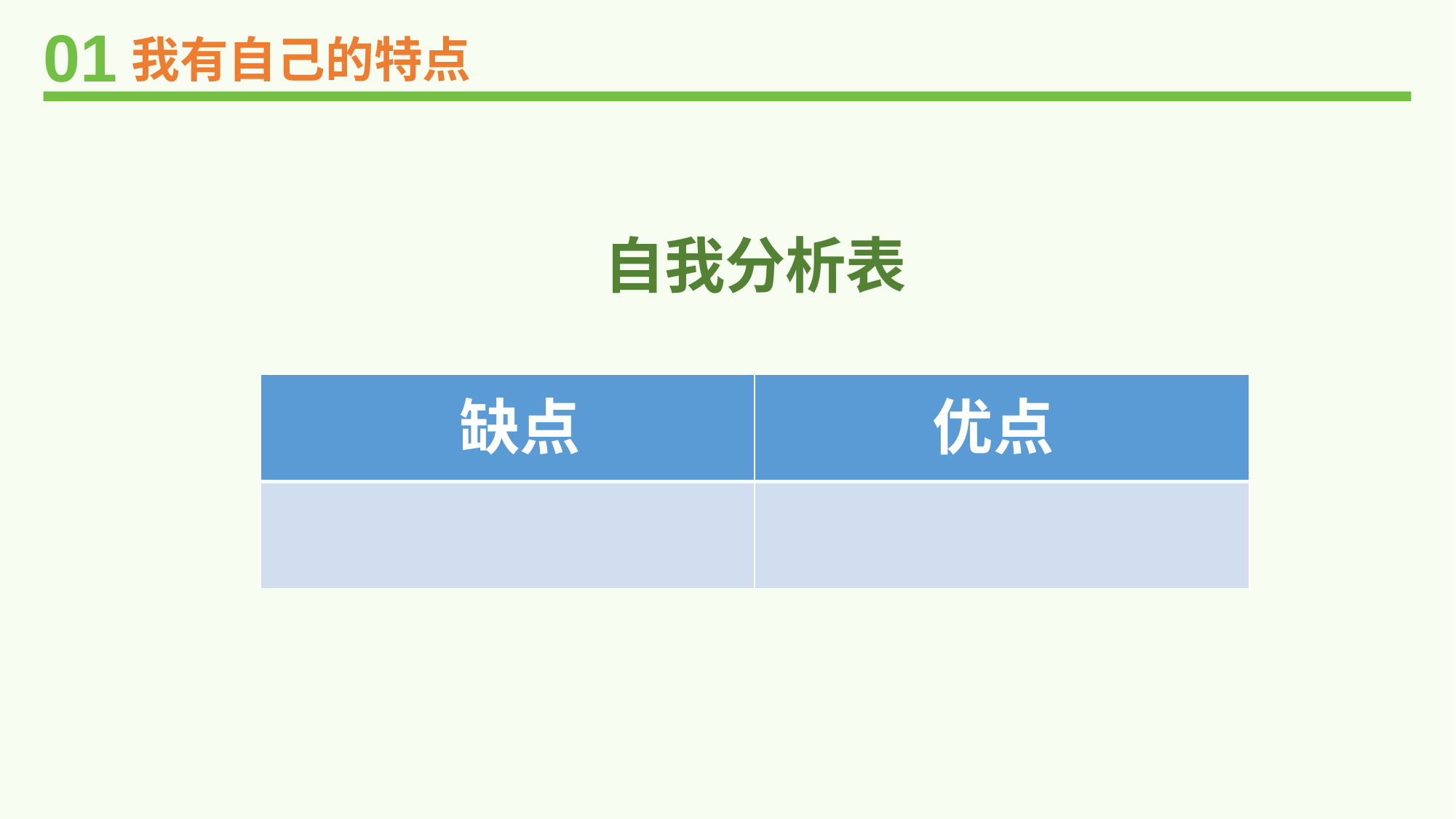

01
我有自己的特点

自我分析表
|  |  |
| --- | --- |
|  |  |
缺点
优点